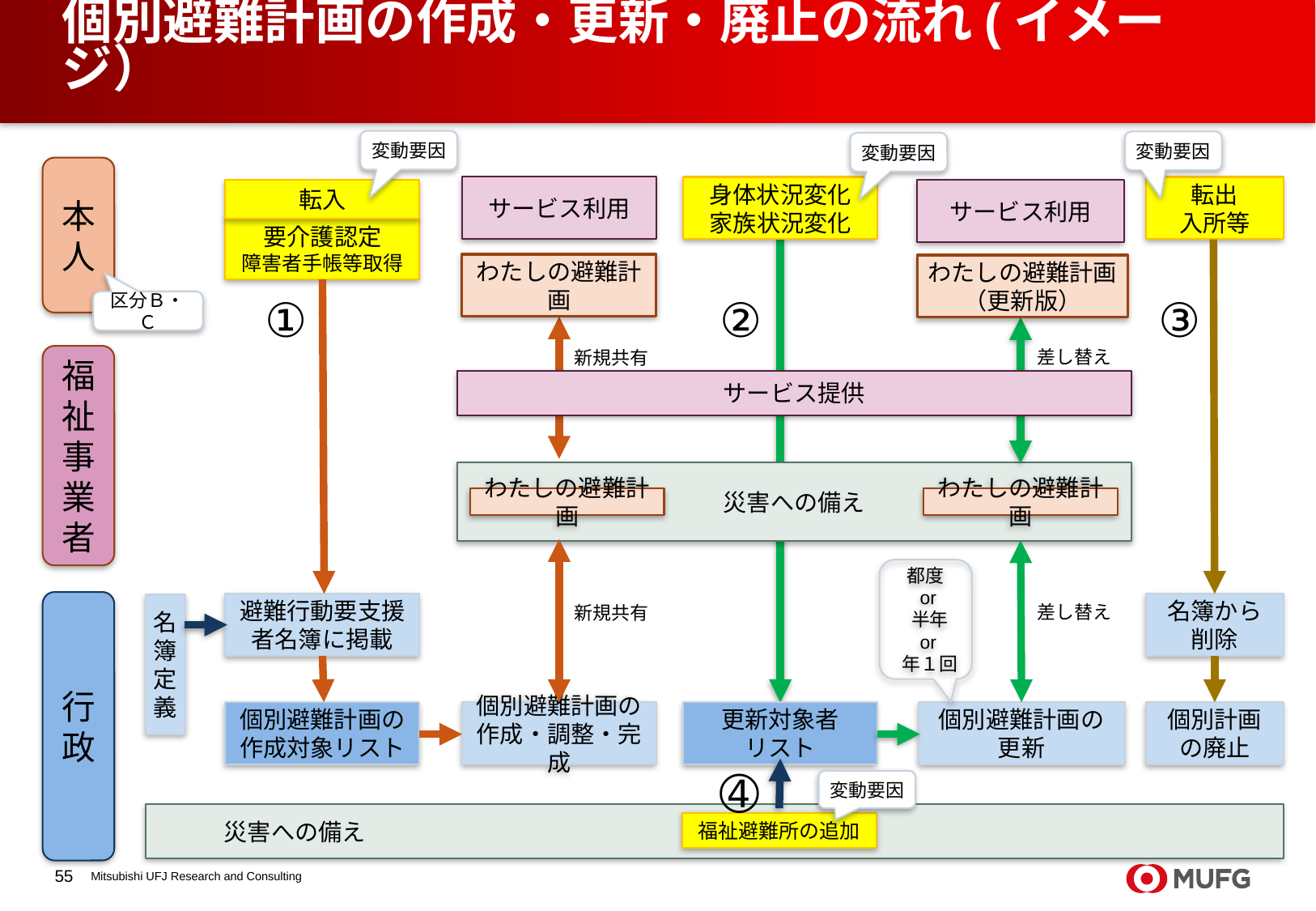

# 個別避難計画の作成・更新・廃止の流れ(イメージ）
変動要因
変動要因
変動要因
本人
サービス利用
身体状況変化
家族状況変化
転出
入所等
転入
サービス利用
要介護認定
障害者手帳等取得
わたしの避難計画
わたしの避難計画
（更新版）
①
②
③
区分Ｂ・Ｃ
差し替え
新規共有
福祉
事業者
サービス提供
災害への備え
わたしの避難計画
わたしの避難計画
都度
 or
 半年
 or
 年１回
行政
差し替え
避難行動要支援者名簿に掲載
名簿から
削除
名
簿
定
義
新規共有
個別計画
の廃止
個別避難計画の
作成対象リスト
個別避難計画の作成・調整・完成
更新対象者
リスト
個別避難計画の
更新
➃
変動要因
　　　災害への備え
福祉避難所の追加